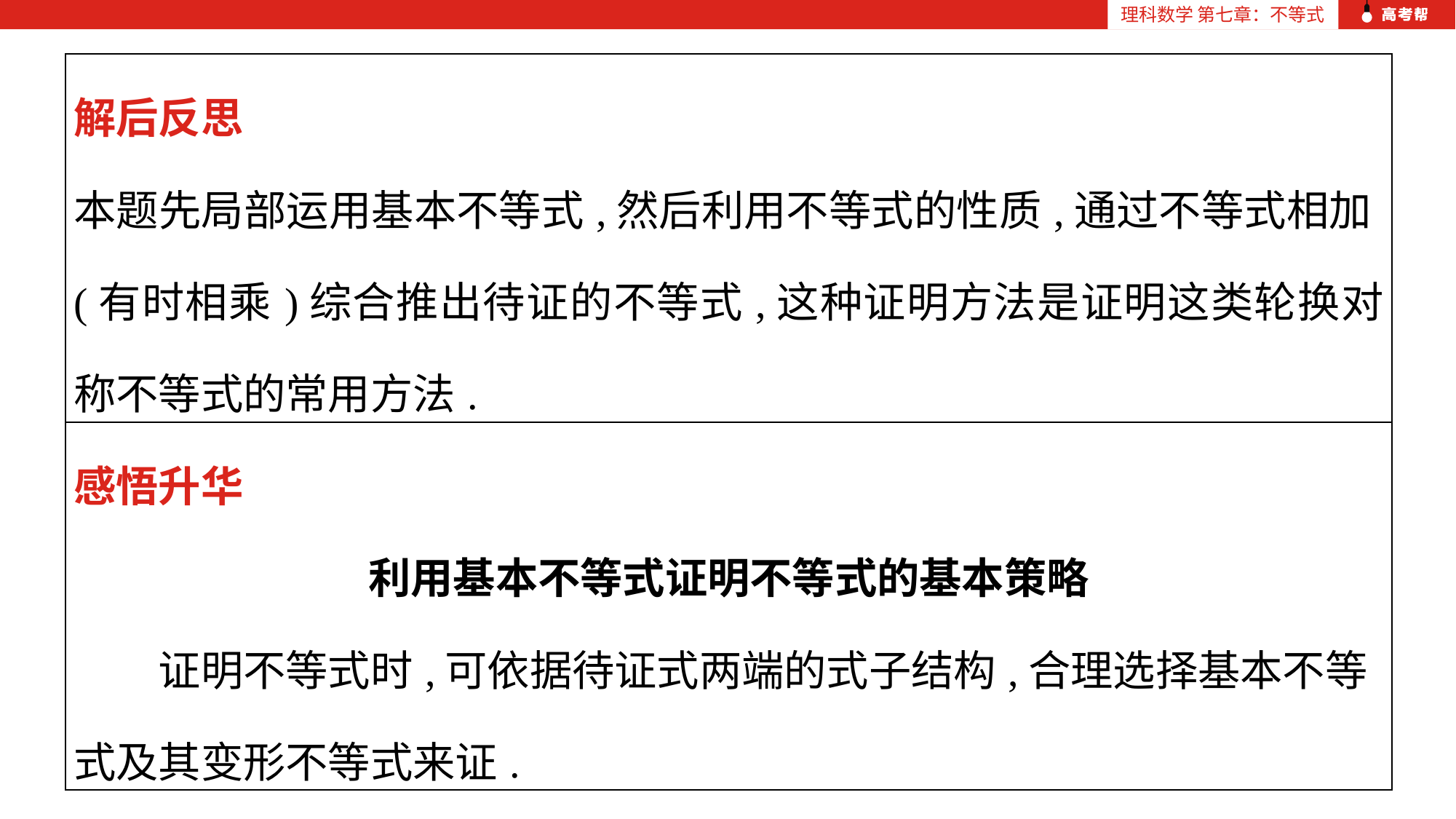

| 解后反思 本题先局部运用基本不等式,然后利用不等式的性质,通过不等式相加(有时相乘)综合推出待证的不等式,这种证明方法是证明这类轮换对称不等式的常用方法. |
| --- |
| 感悟升华 利用基本不等式证明不等式的基本策略 　　证明不等式时,可依据待证式两端的式子结构,合理选择基本不等式及其变形不等式来证. |